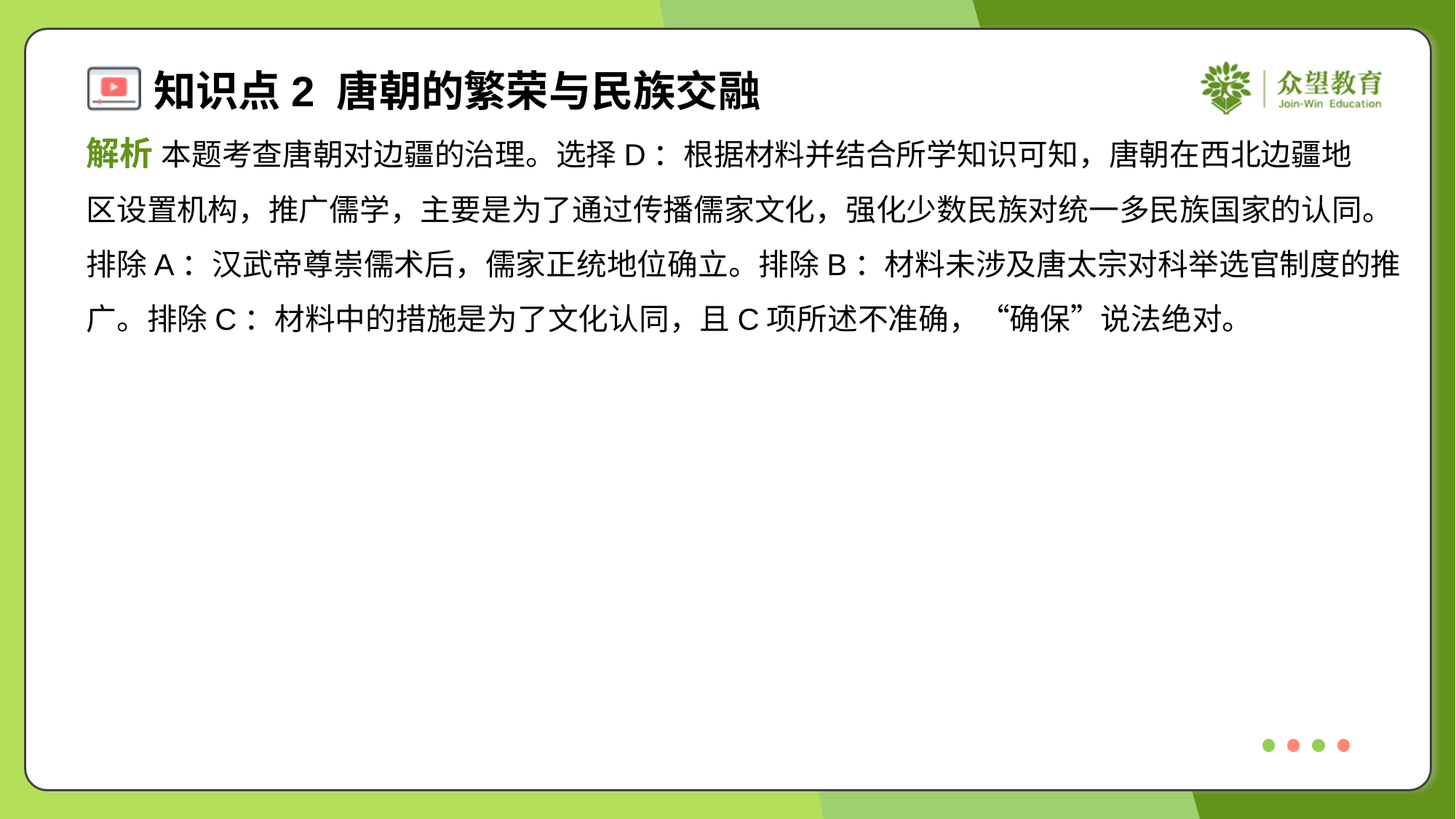

解析 本题考查唐朝对边疆的治理。选择D：根据材料并结合所学知识可知，唐朝在西北边疆地
区设置机构，推广儒学，主要是为了通过传播儒家文化，强化少数民族对统一多民族国家的认同。
排除A：汉武帝尊崇儒术后，儒家正统地位确立。排除B：材料未涉及唐太宗对科举选官制度的推
广。排除C：材料中的措施是为了文化认同，且C项所述不准确，“确保”说法绝对。